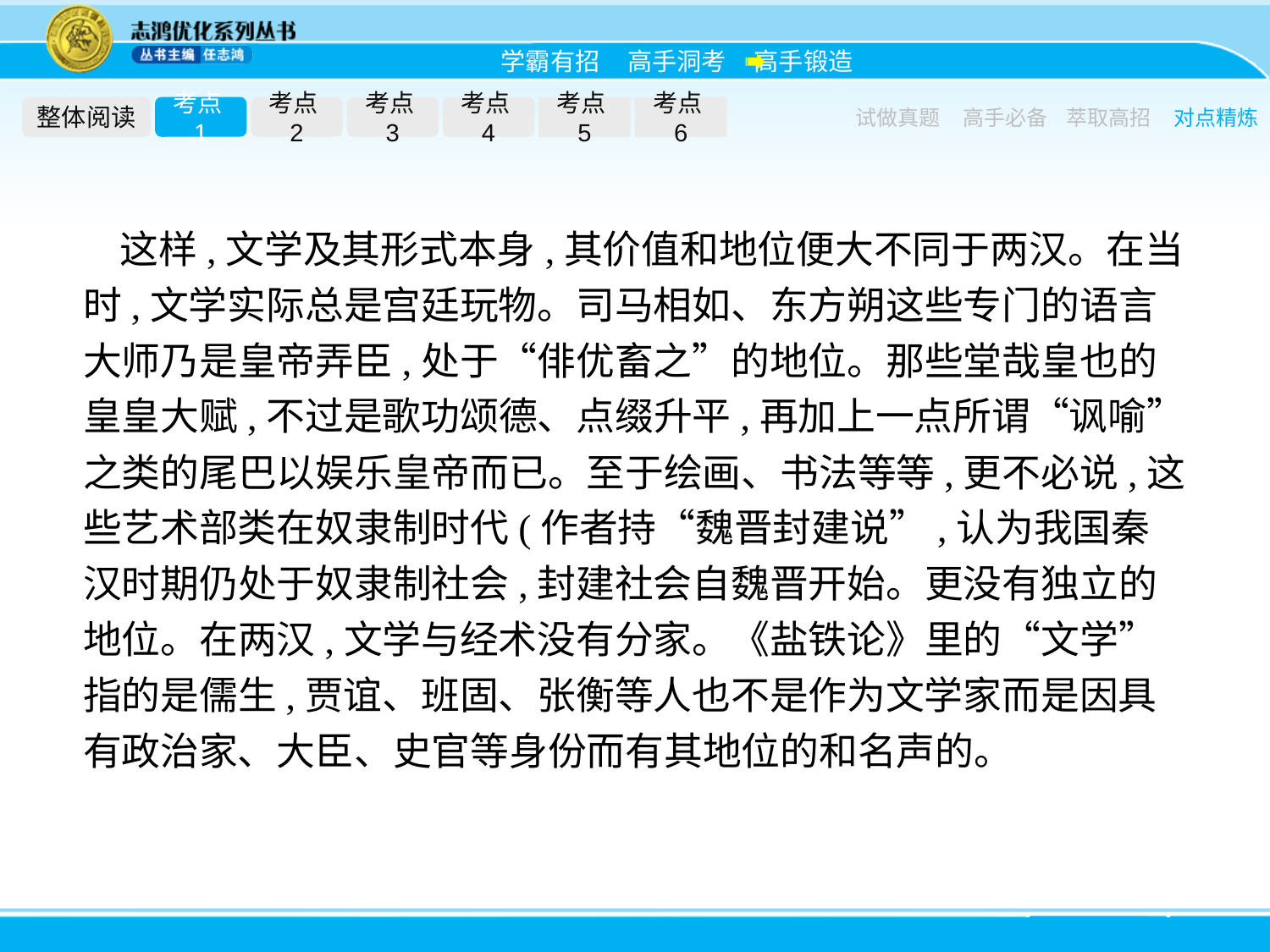

整体阅读
考点1
考点2
考点3
考点4
考点5
考点6
试做真题
高手必备
萃取高招
对点精炼
这样,文学及其形式本身,其价值和地位便大不同于两汉。在当时,文学实际总是宫廷玩物。司马相如、东方朔这些专门的语言大师乃是皇帝弄臣,处于“俳优畜之”的地位。那些堂哉皇也的皇皇大赋,不过是歌功颂德、点缀升平,再加上一点所谓“讽喻”之类的尾巴以娱乐皇帝而已。至于绘画、书法等等,更不必说,这些艺术部类在奴隶制时代(作者持“魏晋封建说”,认为我国秦汉时期仍处于奴隶制社会,封建社会自魏晋开始。更没有独立的地位。在两汉,文学与经术没有分家。《盐铁论》里的“文学”指的是儒生,贾谊、班固、张衡等人也不是作为文学家而是因具有政治家、大臣、史官等身份而有其地位的和名声的。